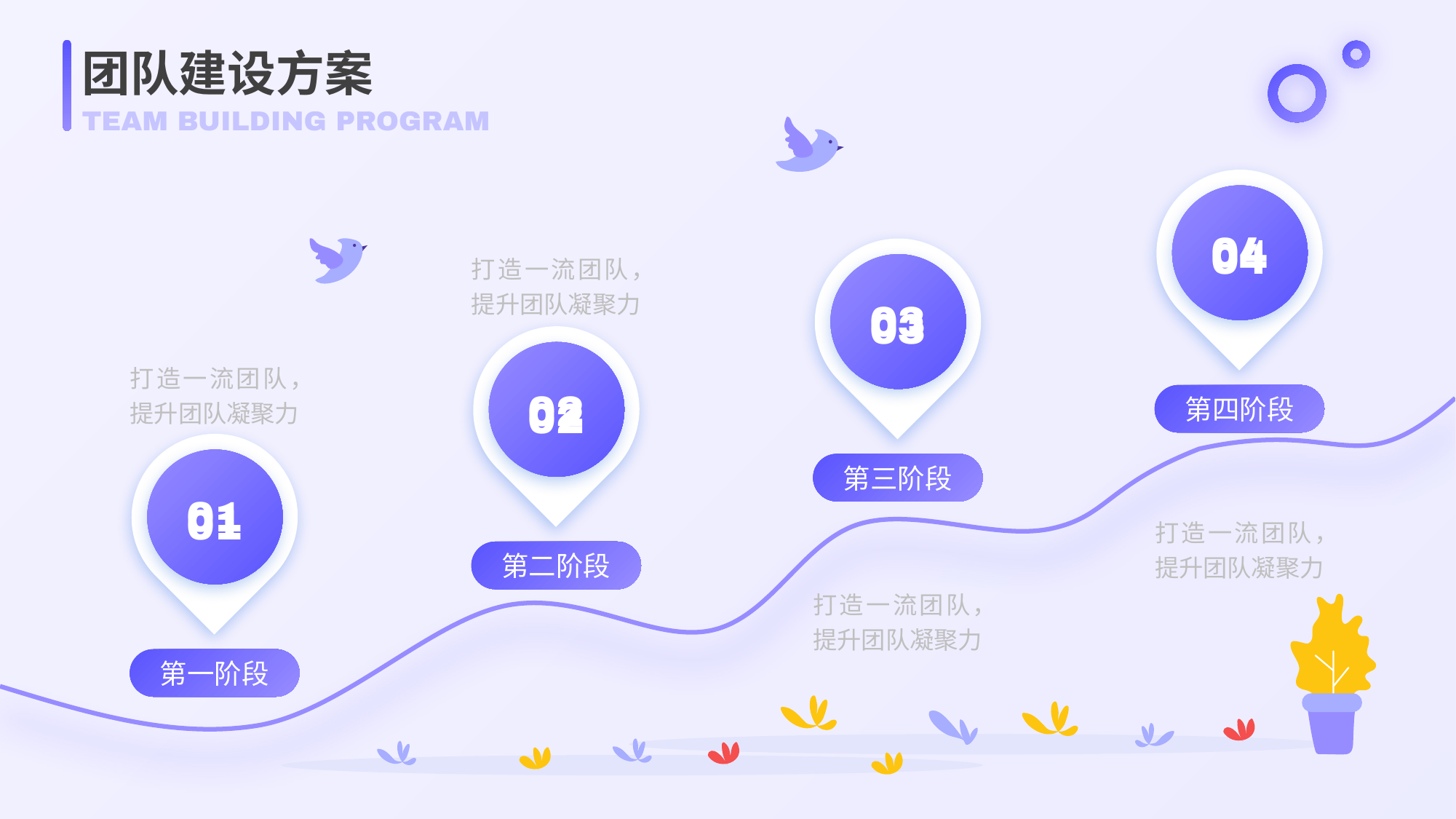

团队建设方案

TEAM BUILDING PROGRAM

第四阶段
04
04

第三阶段
打造一流团队，提升团队凝聚力
03
03

第二阶段
打造一流团队，提升团队凝聚力
02
02

第一阶段
01
01
打造一流团队，提升团队凝聚力
打造一流团队，提升团队凝聚力